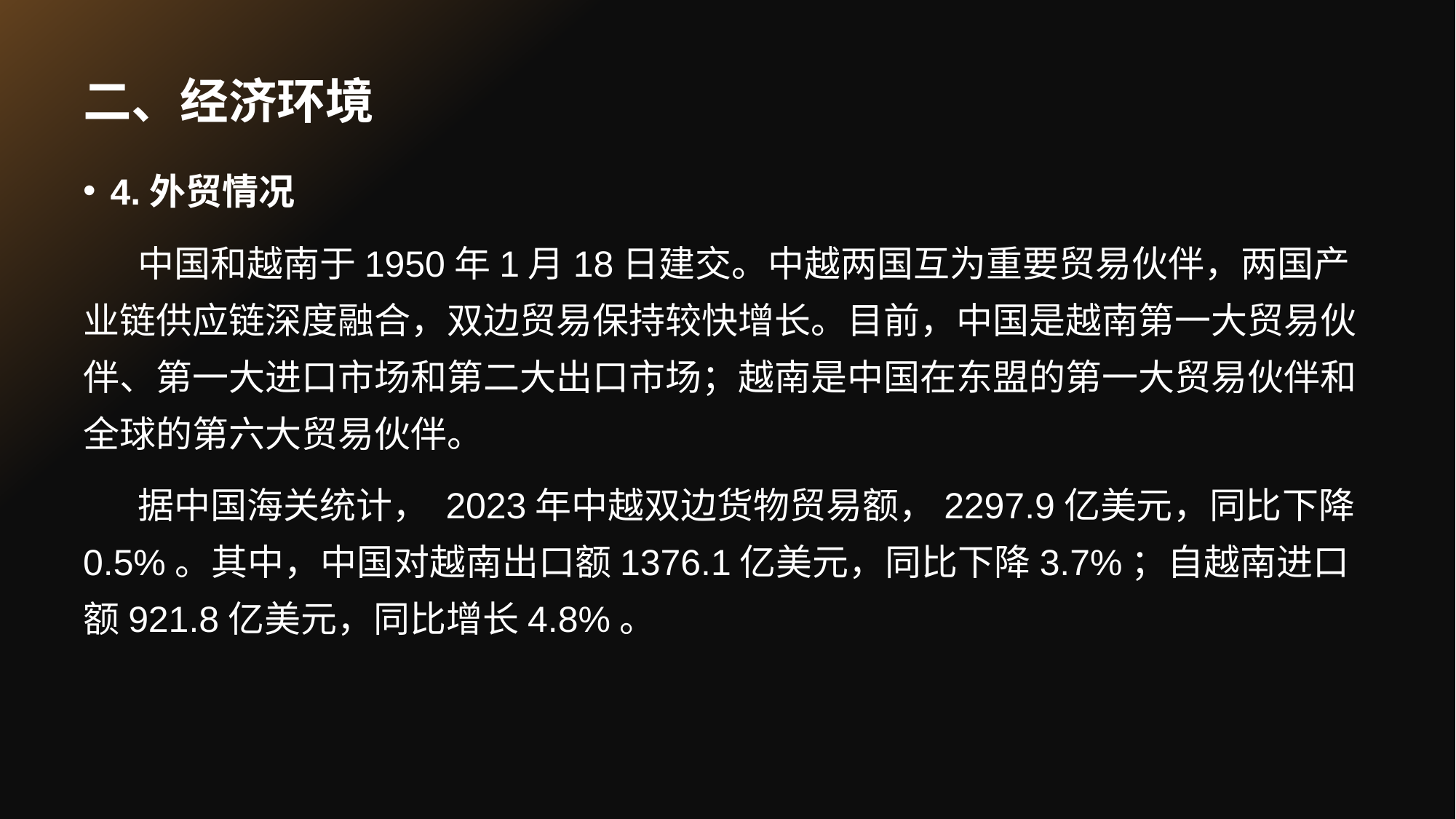

# 二、经济环境
4.外贸情况
中国和越南于1950年1月18日建交。中越两国互为重要贸易伙伴，两国产业链供应链深度融合，双边贸易保持较快增长。目前，中国是越南第一大贸易伙伴、第一大进口市场和第二大出口市场；越南是中国在东盟的第一大贸易伙伴和全球的第六大贸易伙伴。
据中国海关统计， 2023年中越双边货物贸易额，2297.9亿美元，同比下降0.5%。其中，中国对越南出口额1376.1亿美元，同比下降3.7%；自越南进口额921.8亿美元，同比增长4.8%。